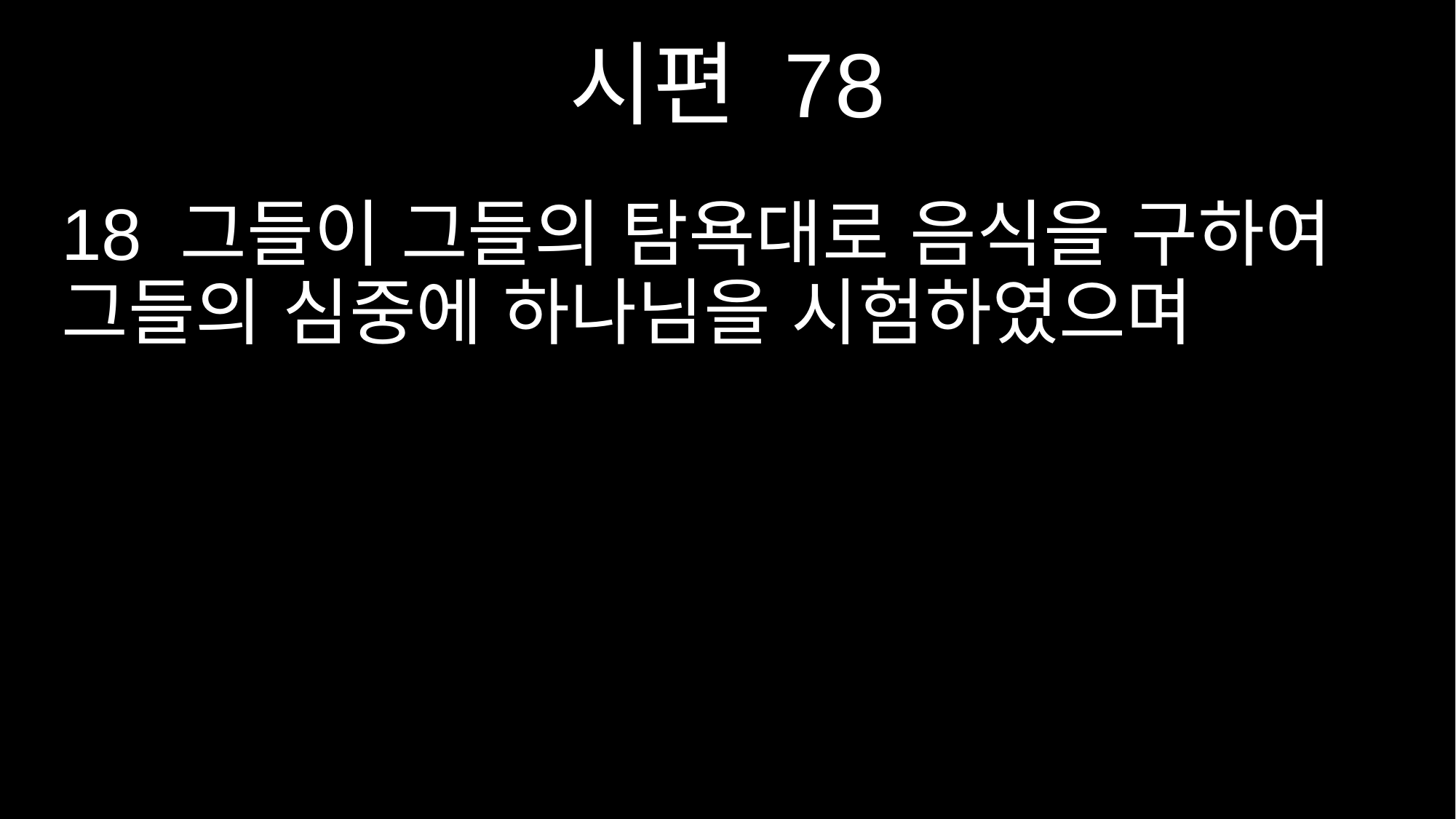

시편 78
18 그들이 그들의 탐욕대로 음식을 구하여 그들의 심중에 하나님을 시험하였으며